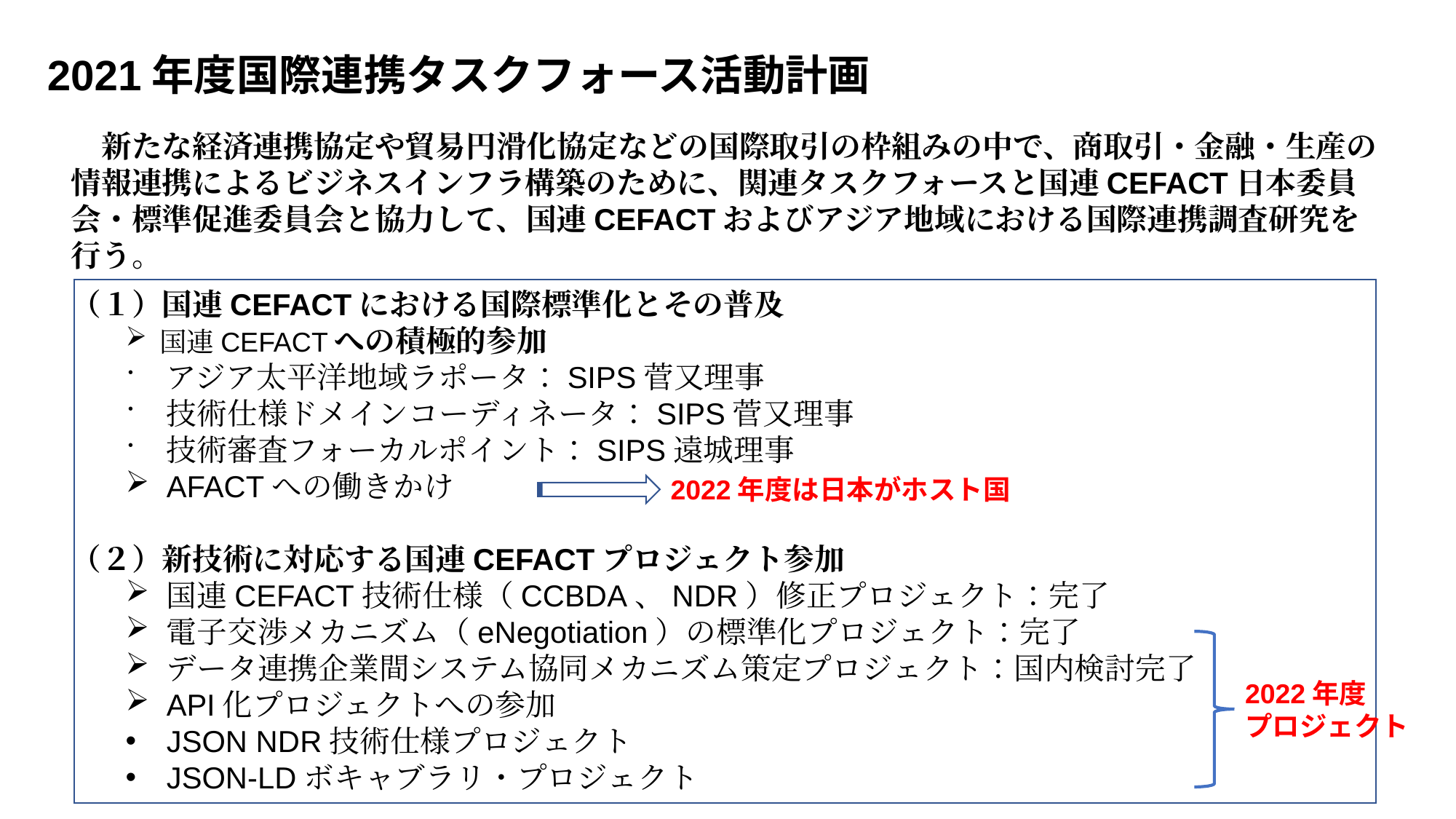

2021年度国際連携タスクフォース活動計画
　新たな経済連携協定や貿易円滑化協定などの国際取引の枠組みの中で、商取引・金融・生産の情報連携によるビジネスインフラ構築のために、関連タスクフォースと国連CEFACT日本委員会・標準促進委員会と協力して、国連CEFACTおよびアジア地域における国際連携調査研究を行う。
（１）国連CEFACTにおける国際標準化とその普及
国連CEFACTへの積極的参加
アジア太平洋地域ラポータ：SIPS菅又理事
技術仕様ドメインコーディネータ：SIPS菅又理事
技術審査フォーカルポイント：SIPS遠城理事
AFACTへの働きかけ

（２）新技術に対応する国連CEFACTプロジェクト参加
国連CEFACT技術仕様（CCBDA、NDR）修正プロジェクト：完了
電子交渉メカニズム（eNegotiation）の標準化プロジェクト：完了
データ連携企業間システム協同メカニズム策定プロジェクト：国内検討完了
API化プロジェクトへの参加
JSON NDR技術仕様プロジェクト
JSON-LDボキャブラリ・プロジェクト

2022年度は日本がホスト国

2022年度
プロジェクト